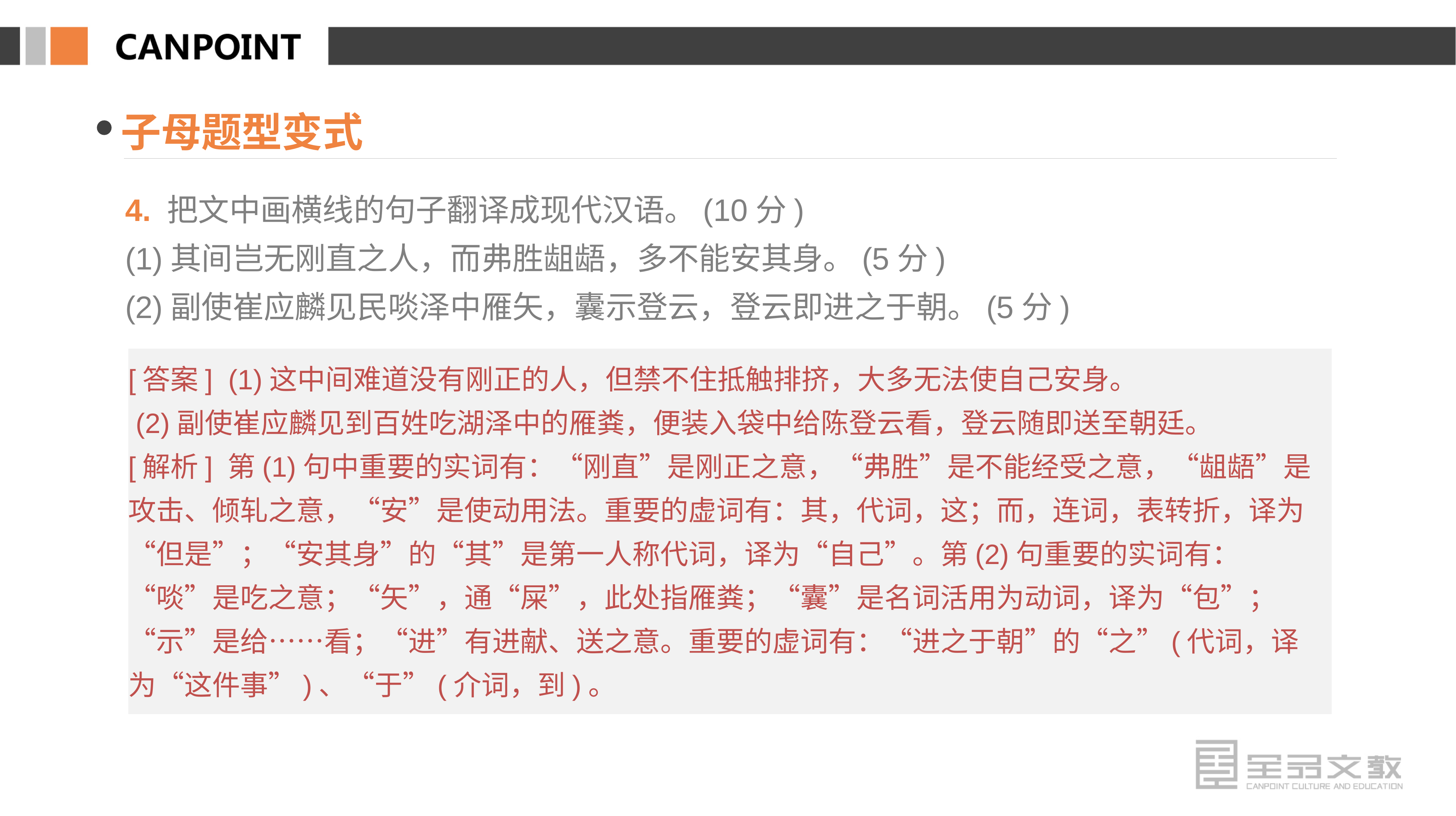

子母题型变式

4. 把文中画横线的句子翻译成现代汉语。(10分)
(1)其间岂无刚直之人，而弗胜龃龉，多不能安其身。(5分)
(2)副使崔应麟见民啖泽中雁矢，囊示登云，登云即进之于朝。(5分)

[答案]  (1)这中间难道没有刚正的人，但禁不住抵触排挤，大多无法使自己安身。
 (2)副使崔应麟见到百姓吃湖泽中的雁粪，便装入袋中给陈登云看，登云随即送至朝廷。
[解析] 第(1)句中重要的实词有：“刚直”是刚正之意，“弗胜”是不能经受之意，“龃龉”是攻击、倾轧之意，“安”是使动用法。重要的虚词有：其，代词，这；而，连词，表转折，译为“但是”；“安其身”的“其”是第一人称代词，译为“自己”。第(2)句重要的实词有：“啖”是吃之意；“矢”，通“屎”，此处指雁粪；“囊”是名词活用为动词，译为“包”；“示”是给……看；“进”有进献、送之意。重要的虚词有：“进之于朝”的“之”(代词，译为“这件事”)、“于”(介词，到)。